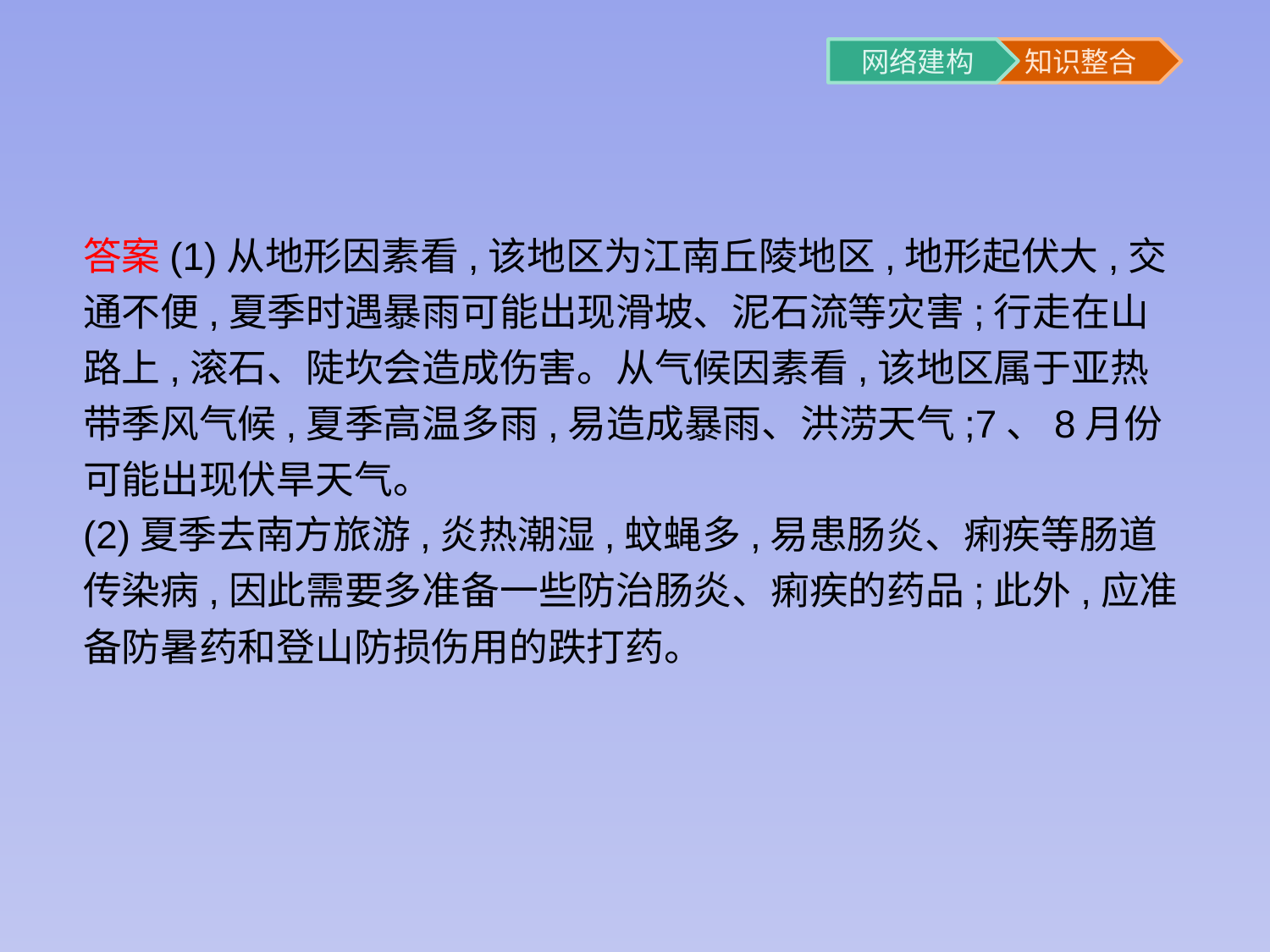

答案(1)从地形因素看,该地区为江南丘陵地区,地形起伏大,交通不便,夏季时遇暴雨可能出现滑坡、泥石流等灾害;行走在山路上,滚石、陡坎会造成伤害。从气候因素看,该地区属于亚热带季风气候,夏季高温多雨,易造成暴雨、洪涝天气;7、8月份可能出现伏旱天气。
(2)夏季去南方旅游,炎热潮湿,蚊蝇多,易患肠炎、痢疾等肠道传染病,因此需要多准备一些防治肠炎、痢疾的药品;此外,应准备防暑药和登山防损伤用的跌打药。